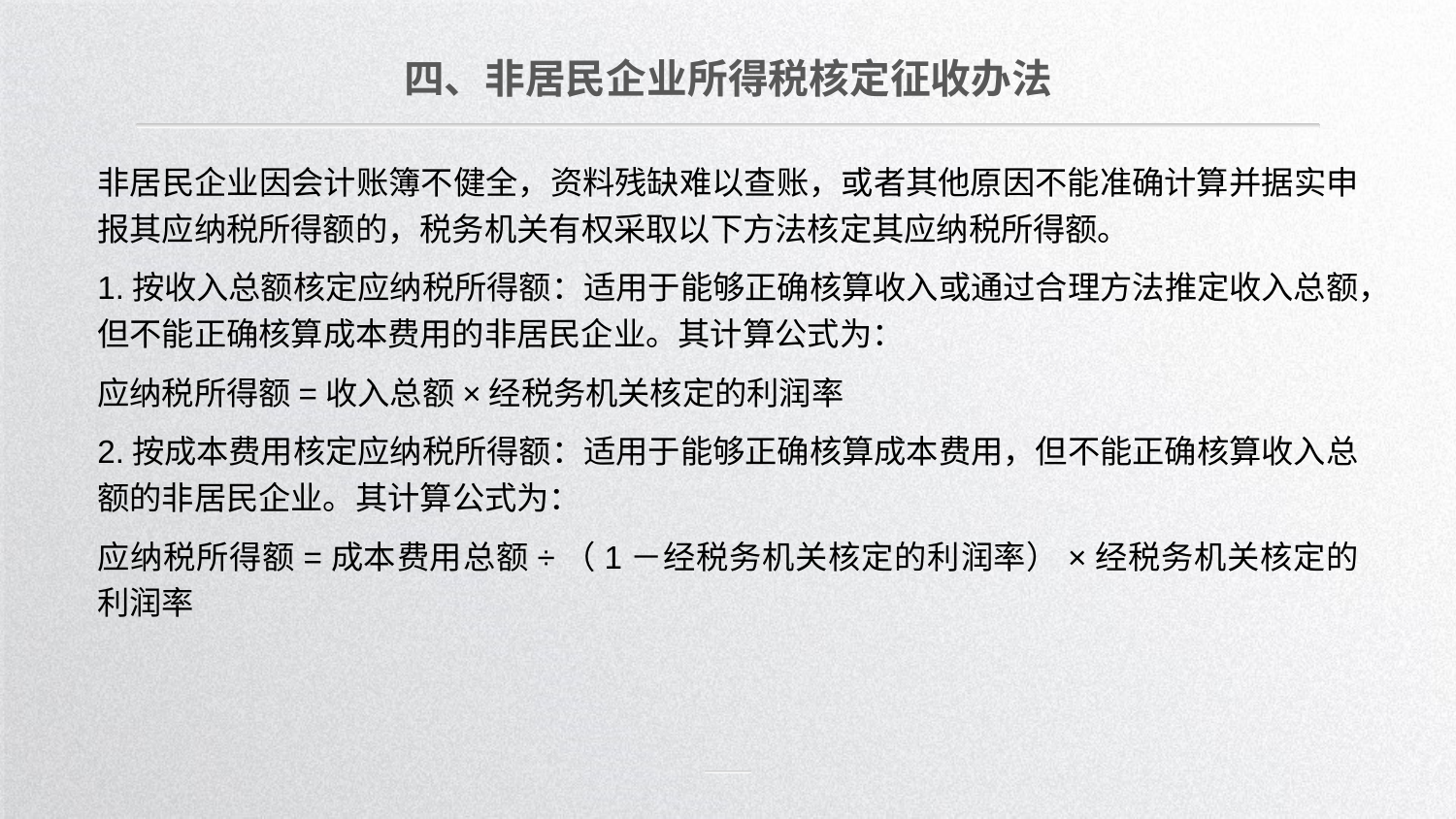

四、非居民企业所得税核定征收办法
非居民企业因会计账簿不健全，资料残缺难以查账，或者其他原因不能准确计算并据实申报其应纳税所得额的，税务机关有权采取以下方法核定其应纳税所得额。
1.按收入总额核定应纳税所得额：适用于能够正确核算收入或通过合理方法推定收入总额，但不能正确核算成本费用的非居民企业。其计算公式为：
应纳税所得额=收入总额×经税务机关核定的利润率
2.按成本费用核定应纳税所得额：适用于能够正确核算成本费用，但不能正确核算收入总额的非居民企业。其计算公式为：
应纳税所得额=成本费用总额÷（1－经税务机关核定的利润率）×经税务机关核定的利润率